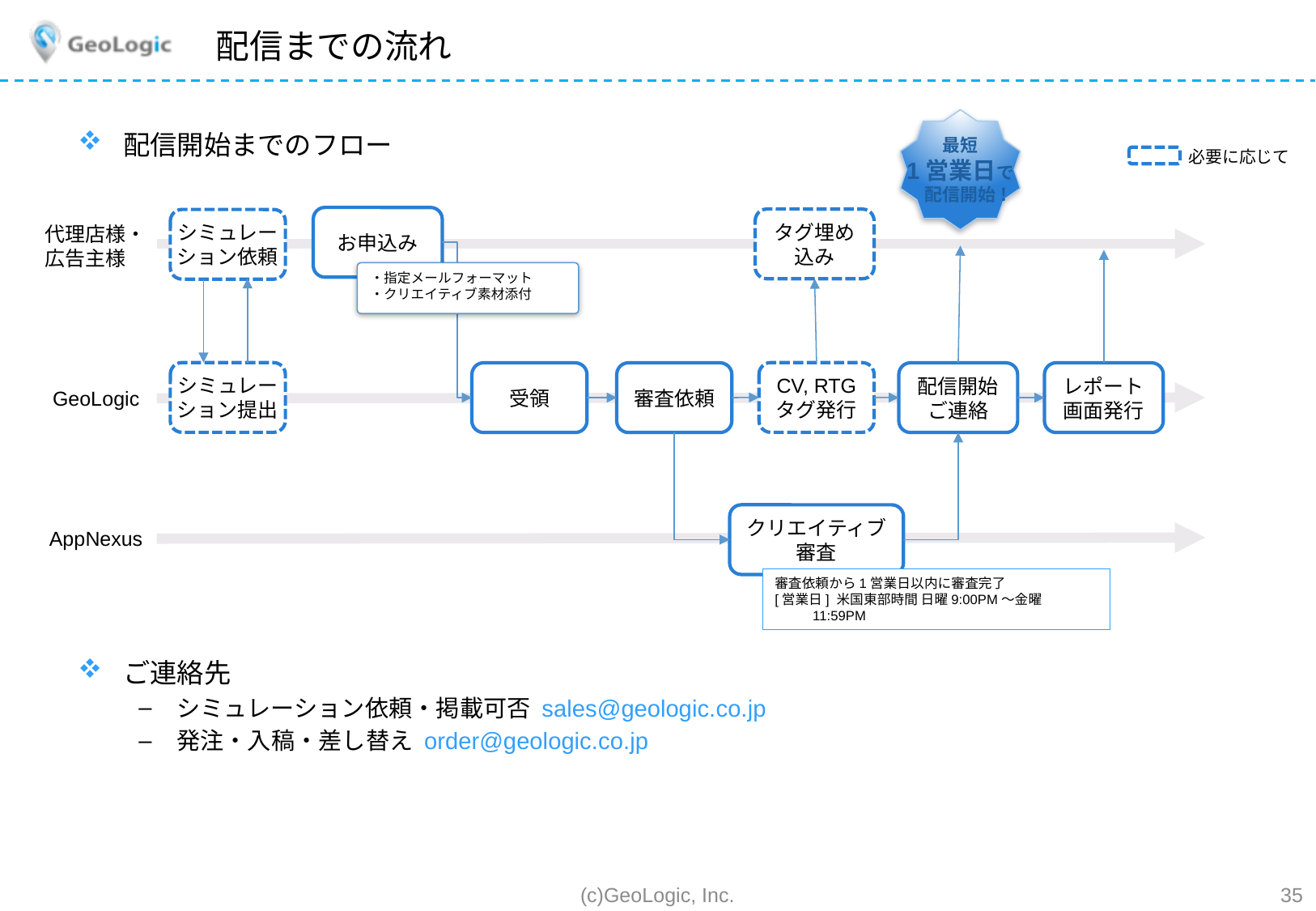

# 配信までの流れ
最短
1営業日で
　配信開始！
配信開始までのフロー

ご連絡先
シミュレーション依頼・掲載可否 sales@geologic.co.jp
発注・入稿・差し替え order@geologic.co.jp
必要に応じて

お申込み
タグ埋め込み
シミュレー
ション依頼
代理店様・
広告主様
・指定メールフォーマット
・クリエイティブ素材添付
シミュレー
ション提出
CV, RTG
タグ発行
受領
審査依頼
配信開始
ご連絡
レポート画面発行
GeoLogic
クリエイティブ
審査
AppNexus
審査依頼から1営業日以内に審査完了
[営業日] 米国東部時間 日曜9:00PM〜金曜11:59PM
(c)GeoLogic, Inc.
35